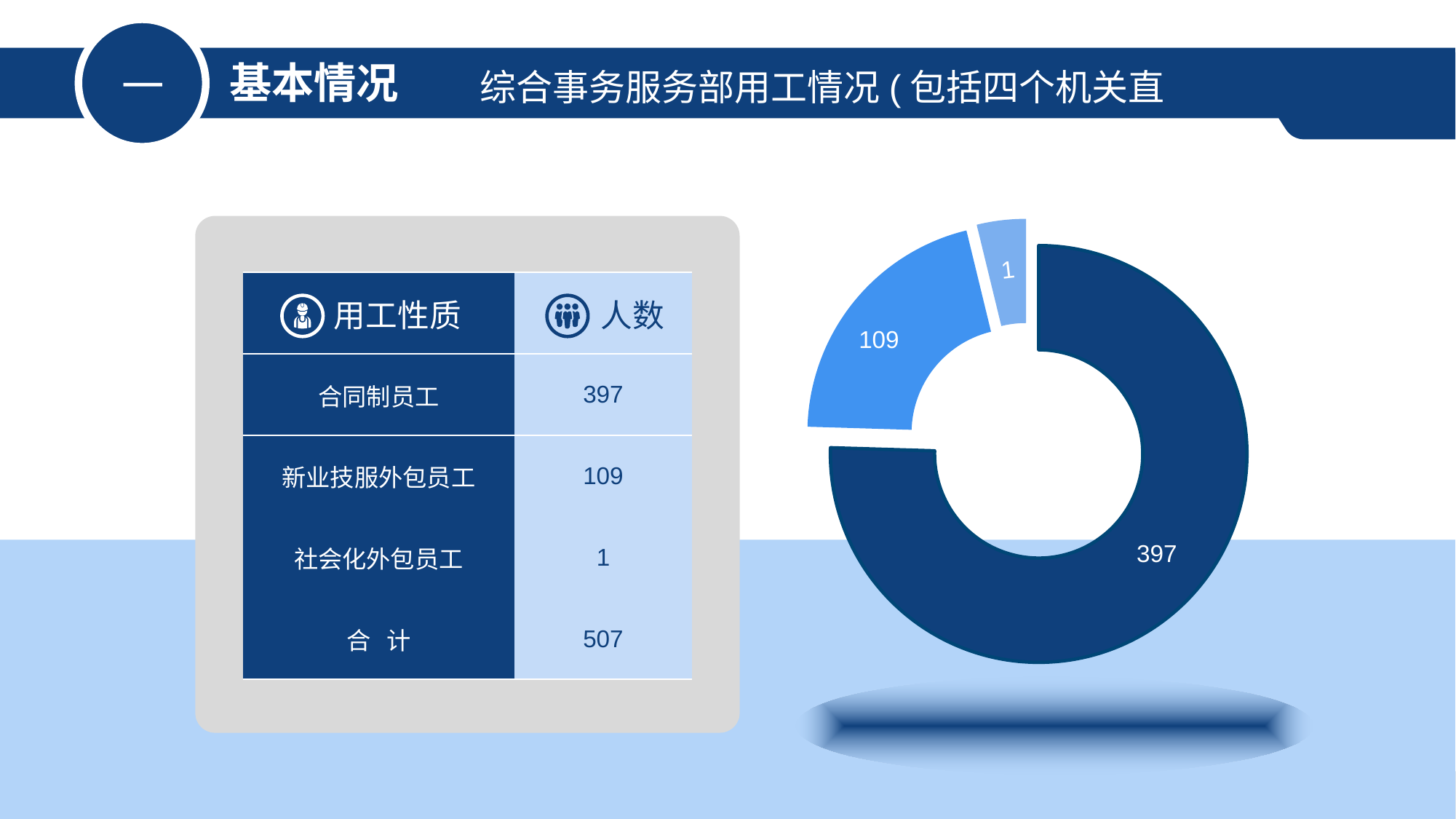

综合事务服务部用工情况(包括四个机关直属）
基本情况
一

### Chart

| Category | 销售额 |
|---|---|
| 合同制员工
 | 397.0 |
| 新业技服外包员工
 | 109.0 |
| 社会化外包员工
 | 20.0 |
1
| 用工性质 | 人数 |
| --- | --- |
| 合同制员工 | 397 |
| 新业技服外包员工 | 109 |
| 社会化外包员工 | 1 |
| 合 计 | 507 |

109
397